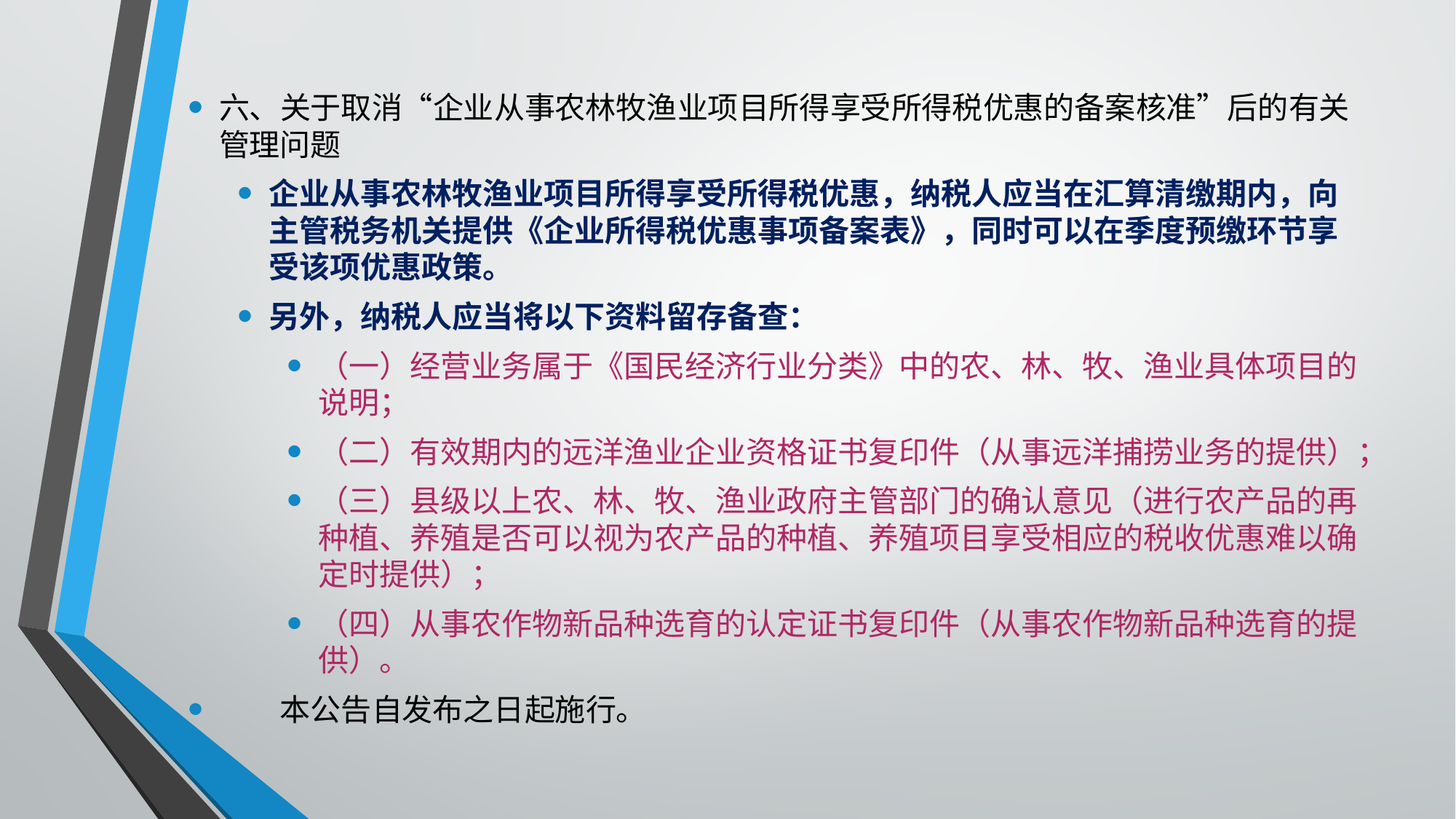

六、关于取消“企业从事农林牧渔业项目所得享受所得税优惠的备案核准”后的有关管理问题
企业从事农林牧渔业项目所得享受所得税优惠，纳税人应当在汇算清缴期内，向主管税务机关提供《企业所得税优惠事项备案表》，同时可以在季度预缴环节享受该项优惠政策。
另外，纳税人应当将以下资料留存备查：
（一）经营业务属于《国民经济行业分类》中的农、林、牧、渔业具体项目的说明；
（二）有效期内的远洋渔业企业资格证书复印件（从事远洋捕捞业务的提供）；
（三）县级以上农、林、牧、渔业政府主管部门的确认意见（进行农产品的再种植、养殖是否可以视为农产品的种植、养殖项目享受相应的税收优惠难以确定时提供）；
（四）从事农作物新品种选育的认定证书复印件（从事农作物新品种选育的提供）。
　　本公告自发布之日起施行。